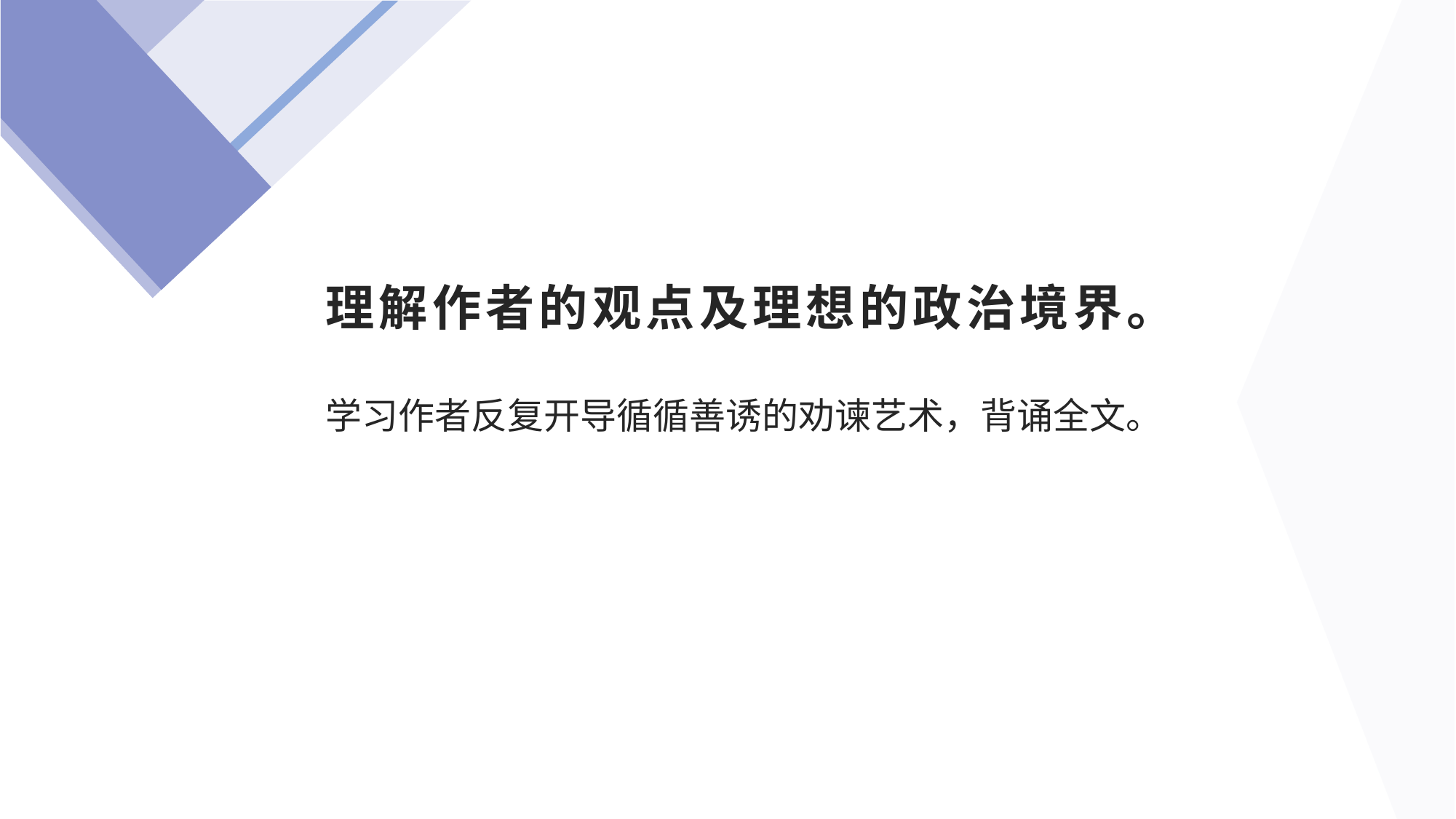

理解作者的观点及理想的政治境界。
学习作者反复开导循循善诱的劝谏艺术，背诵全文。